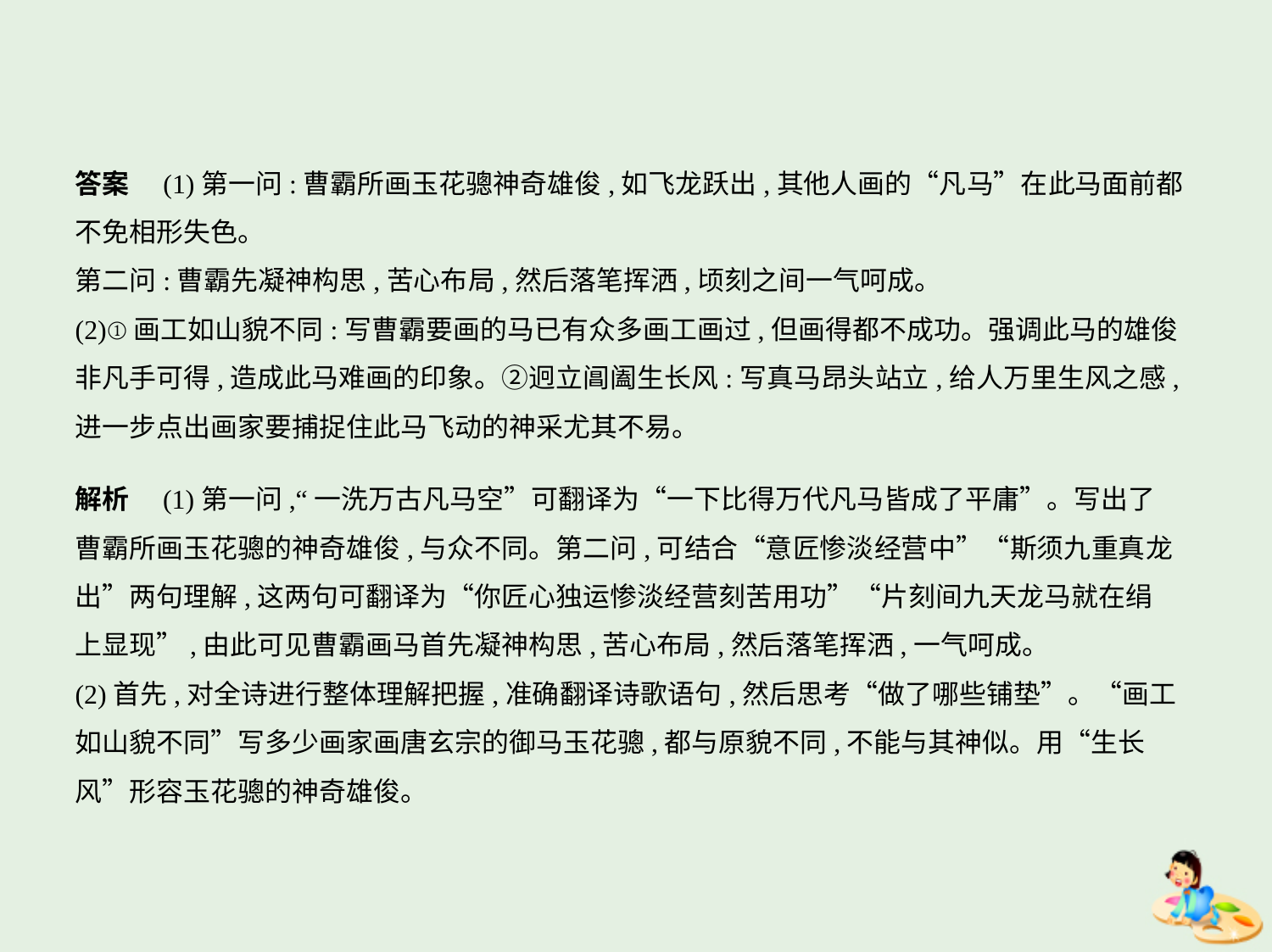

答案　(1)第一问:曹霸所画玉花骢神奇雄俊,如飞龙跃出,其他人画的“凡马”在此马面前都
不免相形失色。
第二问:曹霸先凝神构思,苦心布局,然后落笔挥洒,顷刻之间一气呵成。
(2)①画工如山貌不同:写曹霸要画的马已有众多画工画过,但画得都不成功。强调此马的雄俊
非凡手可得,造成此马难画的印象。②迥立阊阖生长风:写真马昂头站立,给人万里生风之感,
进一步点出画家要捕捉住此马飞动的神采尤其不易。
解析　(1)第一问,“一洗万古凡马空”可翻译为“一下比得万代凡马皆成了平庸”。写出了
曹霸所画玉花骢的神奇雄俊,与众不同。第二问,可结合“意匠惨淡经营中”“斯须九重真龙
出”两句理解,这两句可翻译为“你匠心独运惨淡经营刻苦用功”“片刻间九天龙马就在绢
上显现”,由此可见曹霸画马首先凝神构思,苦心布局,然后落笔挥洒,一气呵成。
(2)首先,对全诗进行整体理解把握,准确翻译诗歌语句,然后思考“做了哪些铺垫”。“画工
如山貌不同”写多少画家画唐玄宗的御马玉花骢,都与原貌不同,不能与其神似。用“生长
风”形容玉花骢的神奇雄俊。